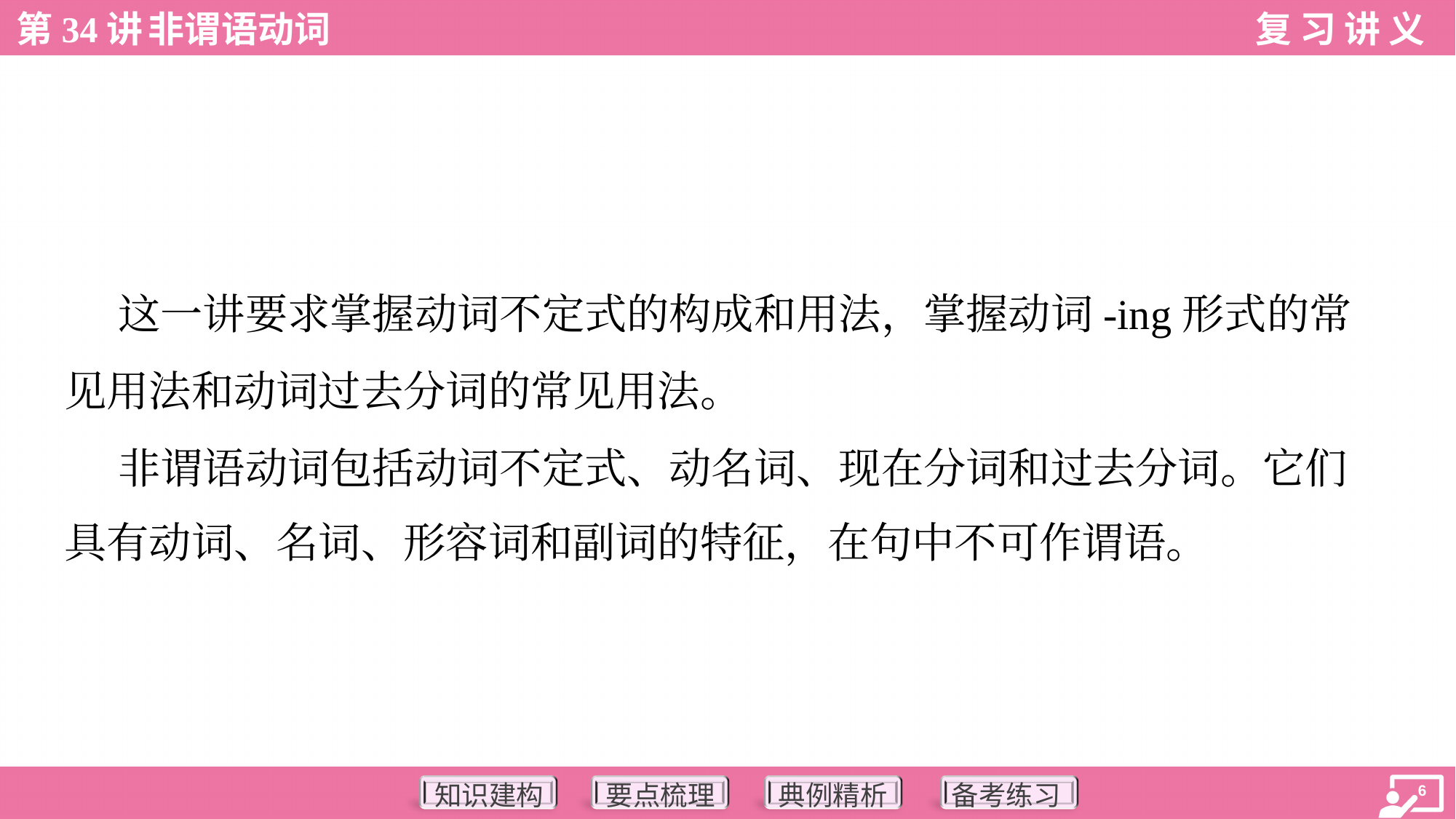

这一讲要求掌握动词不定式的构成和用法，掌握动词-ing形式的常
见用法和动词过去分词的常见用法。
    非谓语动词包括动词不定式、动名词、现在分词和过去分词。它们
具有动词、名词、形容词和副词的特征，在句中不可作谓语。